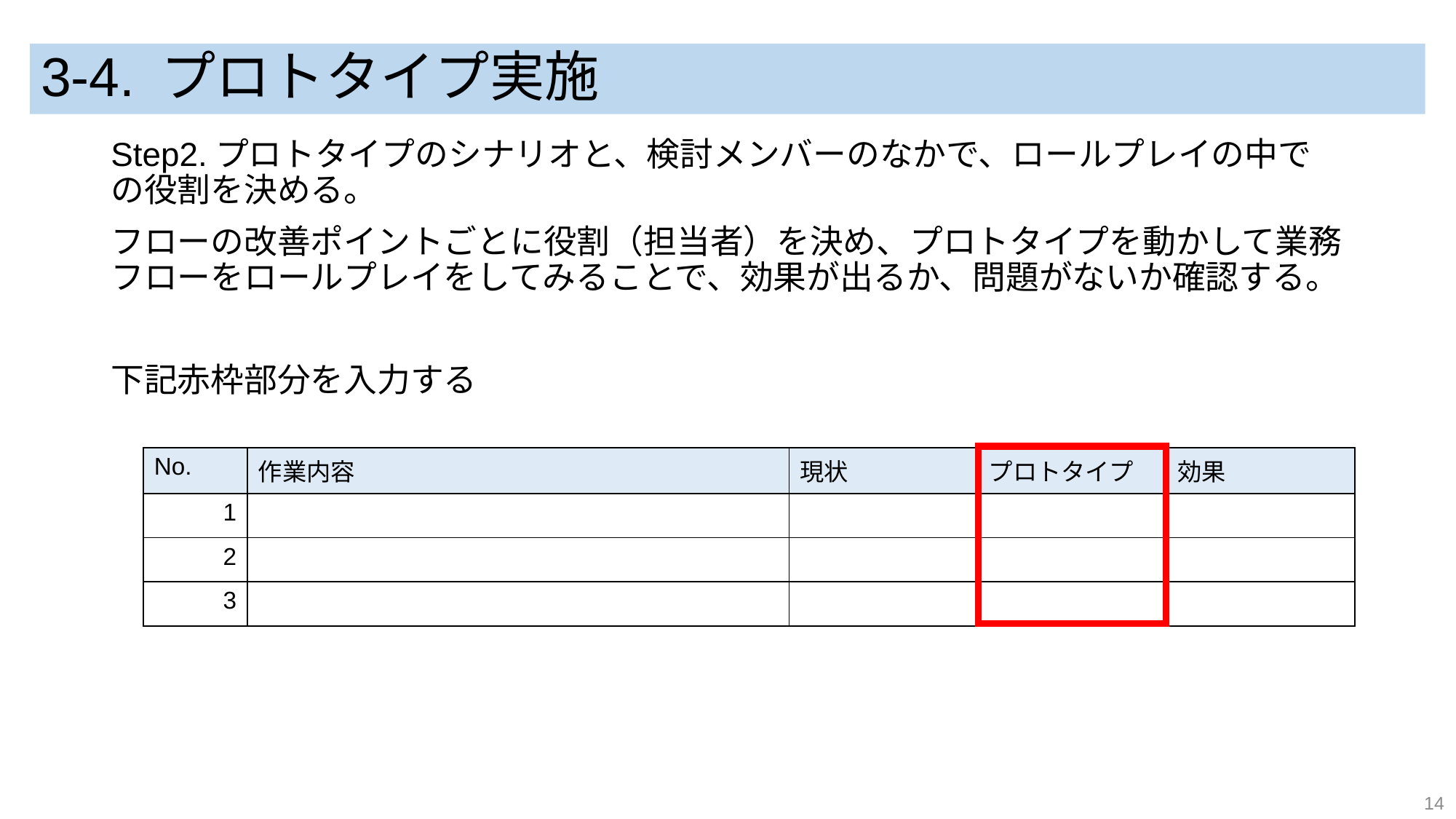

# 3-4. プロトタイプ実施
Step2.プロトタイプのシナリオと、検討メンバーのなかで、ロールプレイの中での役割を決める。
フローの改善ポイントごとに役割（担当者）を決め、プロトタイプを動かして業務フローをロールプレイをしてみることで、効果が出るか、問題がないか確認する。

下記赤枠部分を入力する

| No. | 作業内容 | 現状 | プロトタイプ | 効果 |
| --- | --- | --- | --- | --- |
| 1 |  |  |  |  |
| 2 |  |  |  |  |
| 3 |  |  |  |  |
14